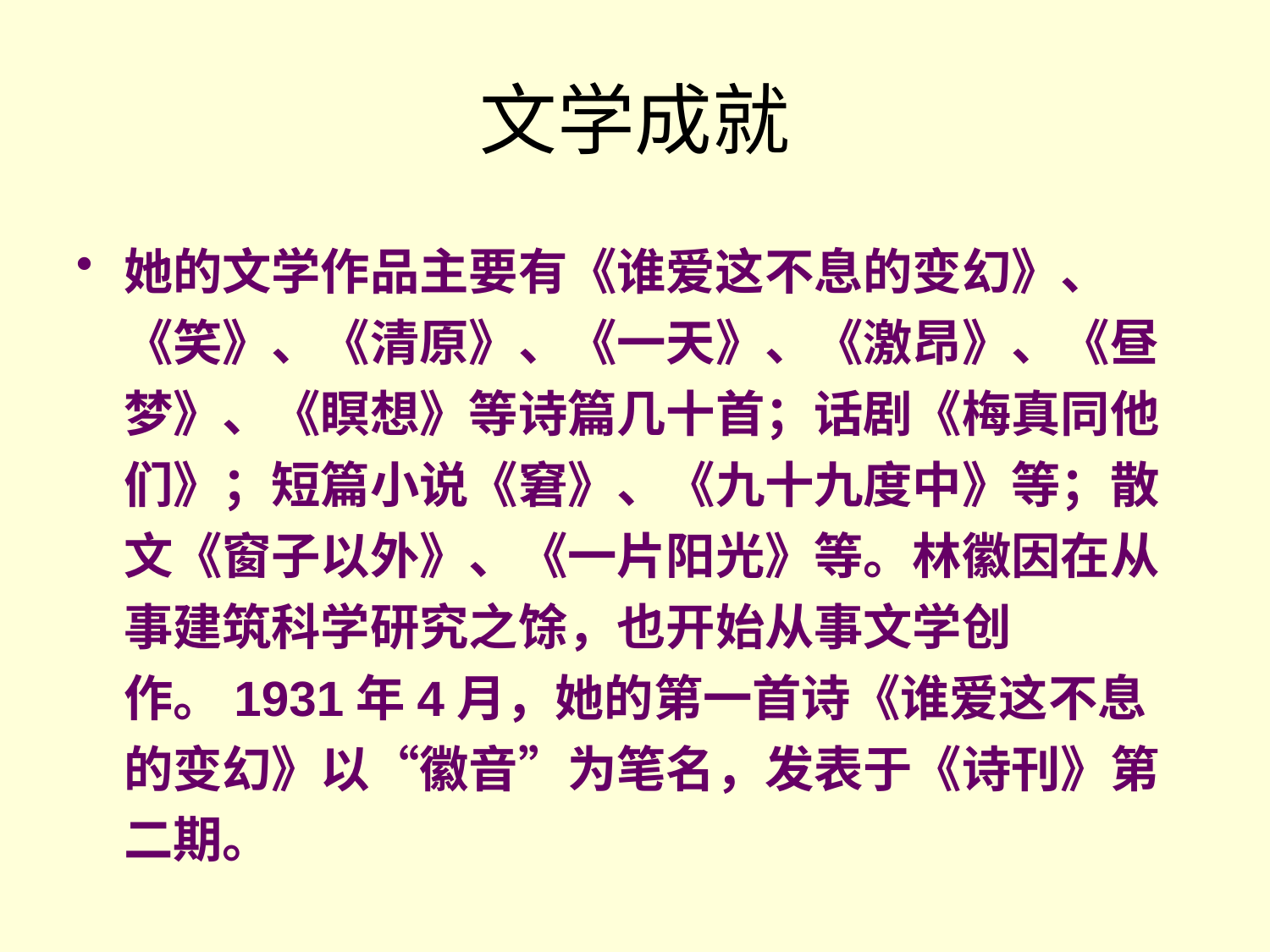

# 文学成就
她的文学作品主要有《谁爱这不息的变幻》、《笑》、《清原》、《一天》、《激昂》、《昼梦》、《瞑想》等诗篇几十首；话剧《梅真同他们》；短篇小说《窘》、《九十九度中》等；散文《窗子以外》、《一片阳光》等。林徽因在从事建筑科学研究之馀，也开始从事文学创作。1931年4月，她的第一首诗《谁爱这不息的变幻》以“徽音”为笔名，发表于《诗刊》第二期。